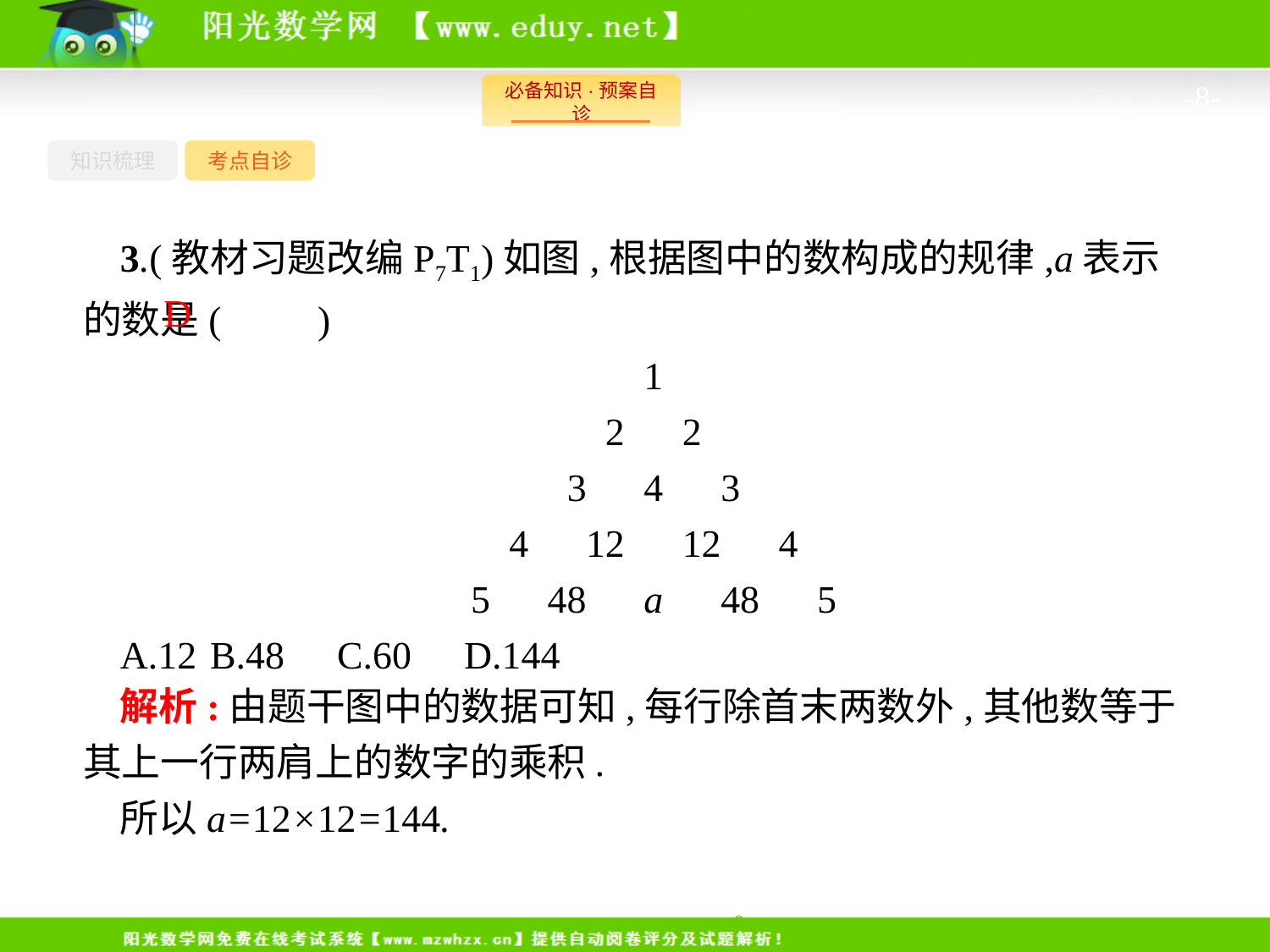

-8-
知识梳理
考点自诊
3.(教材习题改编P7T1)如图,根据图中的数构成的规律,a表示的数是(　　)
1
2　2
3　4　3
4　12　12　4
5　48　a　48　5
A.12	B.48	C.60	D.144
D
解析:由题干图中的数据可知,每行除首末两数外,其他数等于其上一行两肩上的数字的乘积.
所以a=12×12=144.